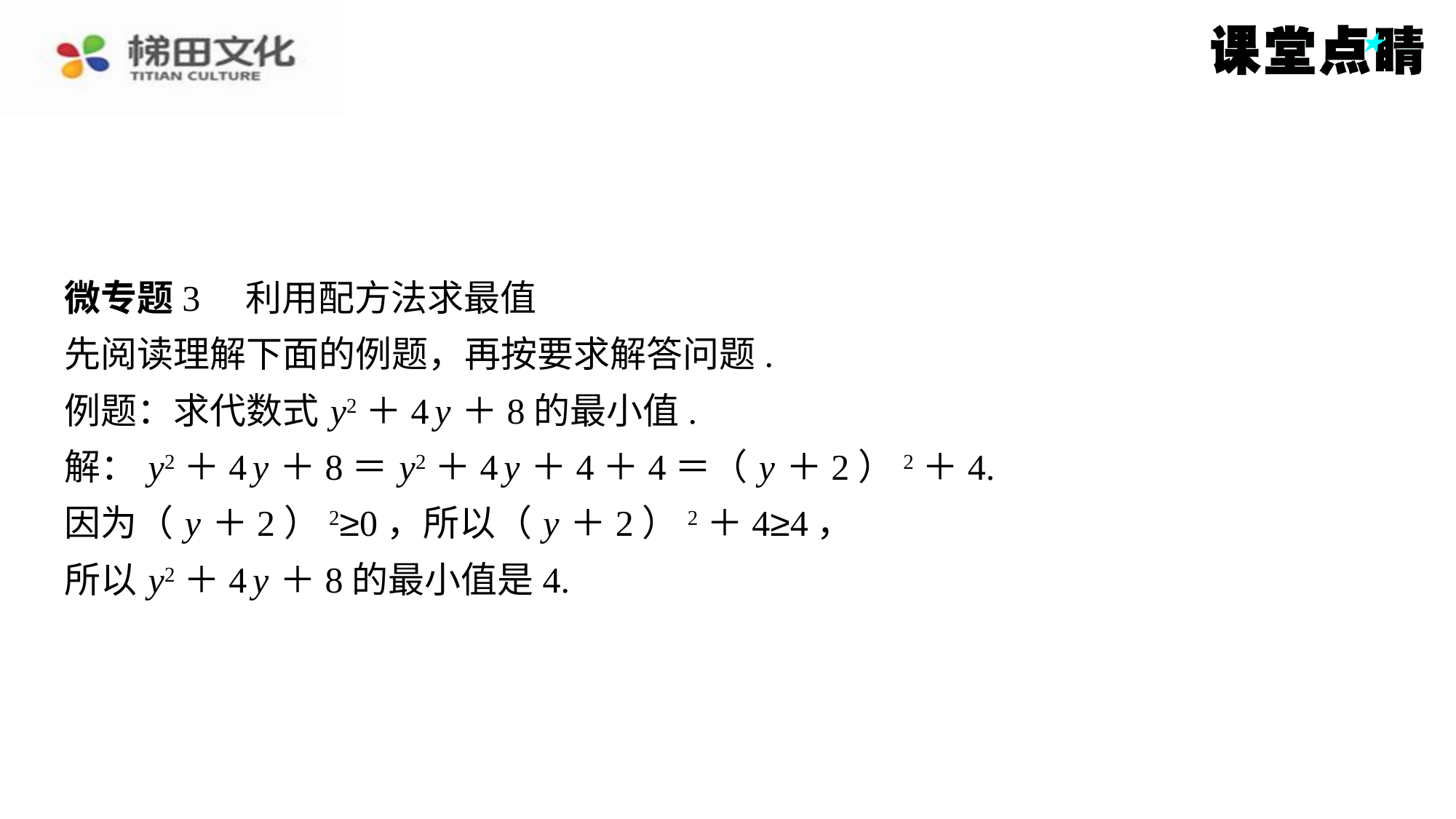

微专题3　利用配方法求最值
先阅读理解下面的例题，再按要求解答问题.
例题：求代数式 y2＋4 y ＋8的最小值.
解： y2＋4 y ＋8＝ y2＋4 y ＋4＋4＝（ y ＋2）2＋4.
因为（ y ＋2）2≥0，所以（ y ＋2）2＋4≥4，
所以 y2＋4 y ＋8的最小值是4.